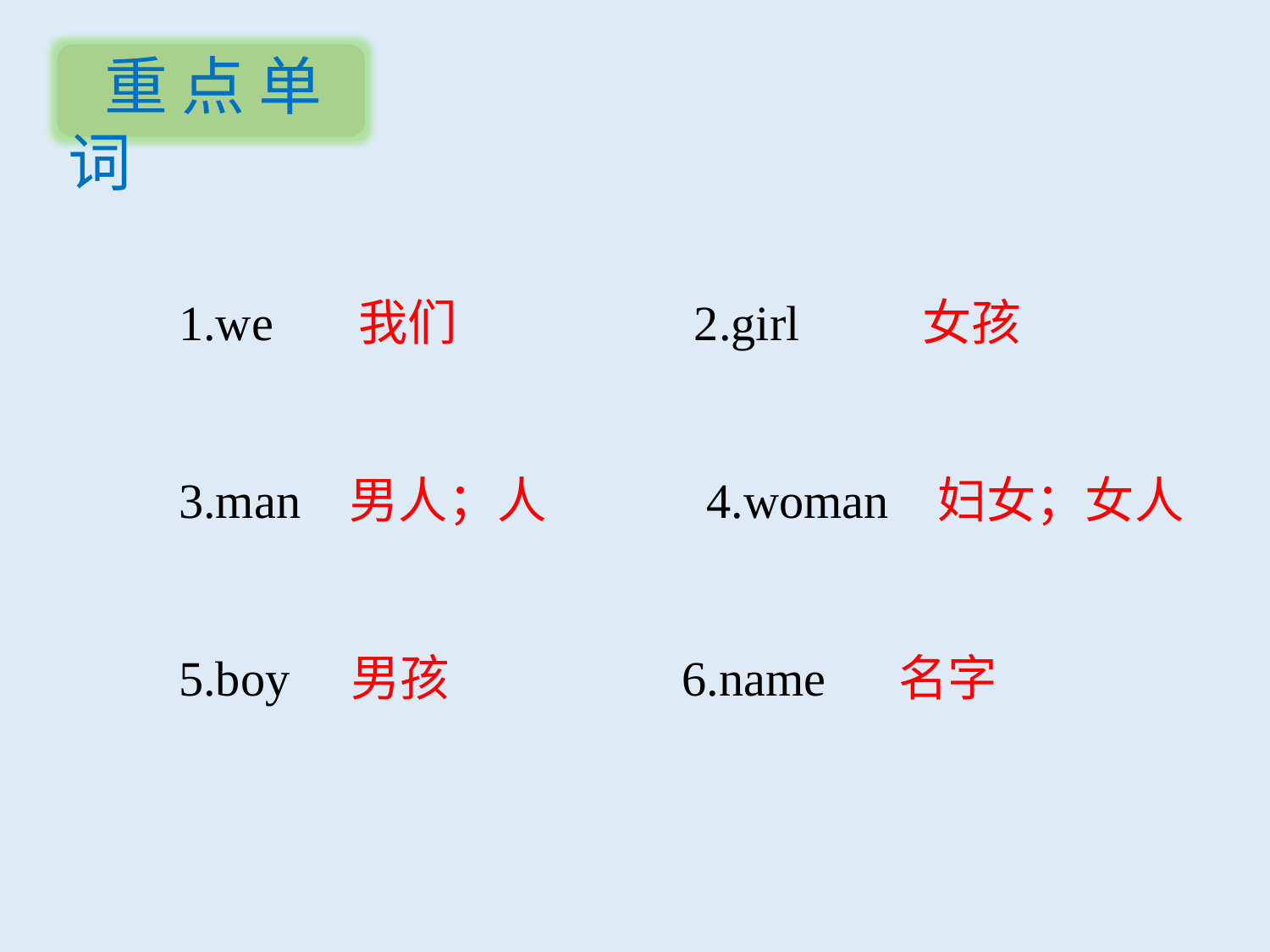

重点单词

1.we      我们　　　       2.girl         女孩
3.man   男人；人　　　4.woman   妇女；女人5.boy    男孩                    6.name     名字